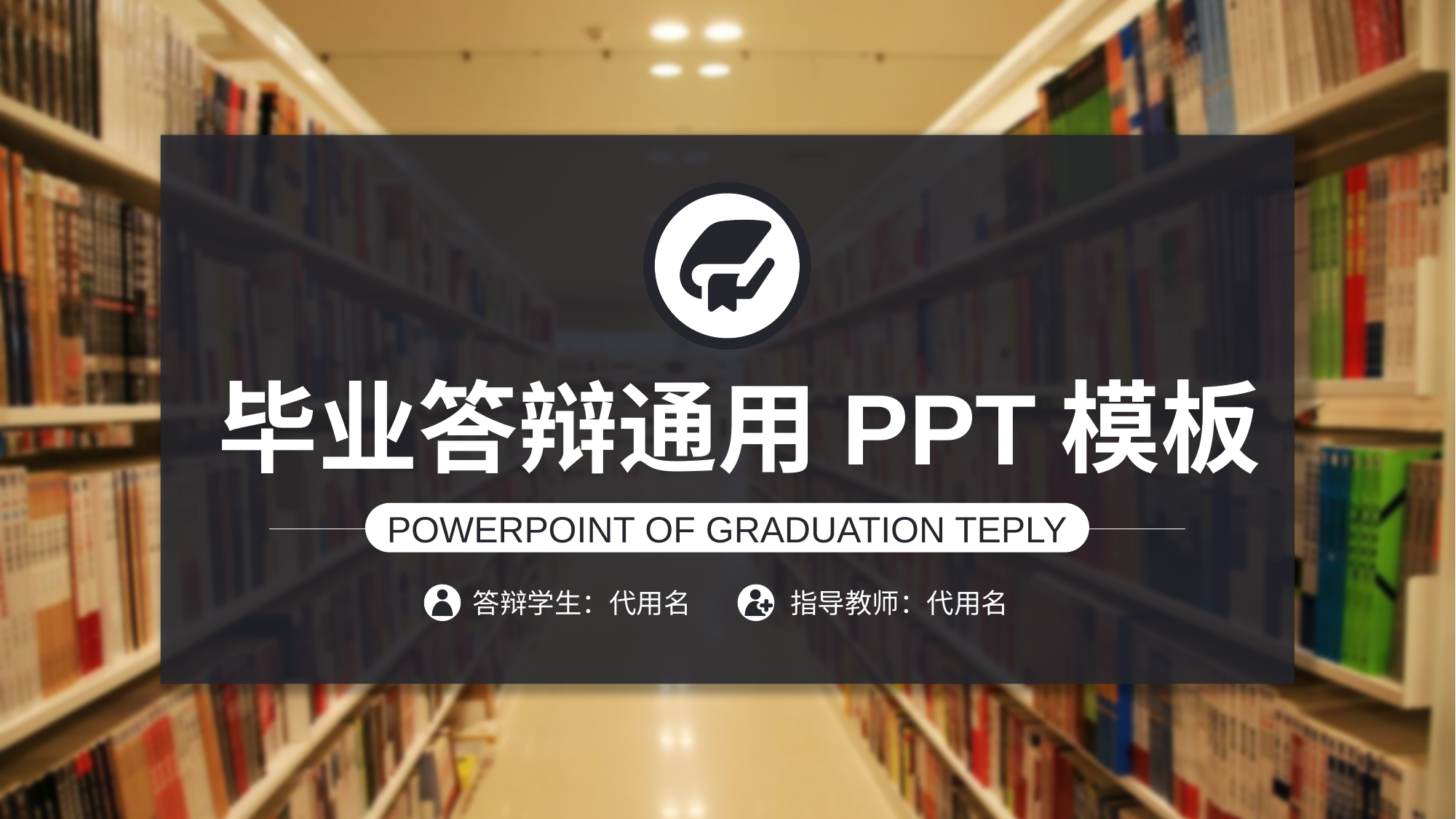

毕业答辩通用PPT模板
POWERPOINT OF GRADUATION TEPLY

答辩学生：代用名
指导教师：代用名